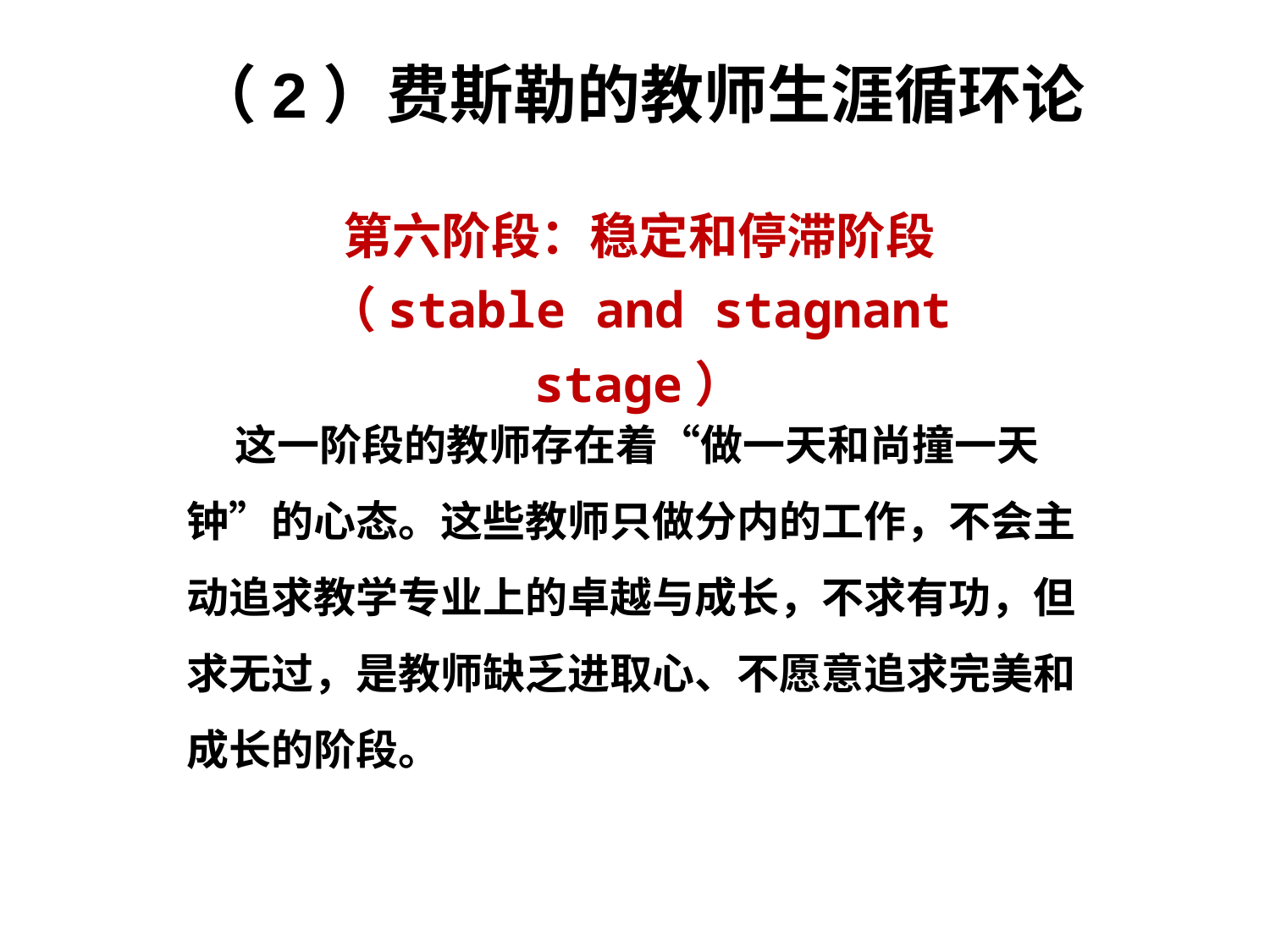

（2）费斯勒的教师生涯循环论
第六阶段：稳定和停滞阶段
（stable and stagnant stage）
    这一阶段的教师存在着“做一天和尚撞一天钟”的心态。这些教师只做分内的工作，不会主动追求教学专业上的卓越与成长，不求有功，但求无过，是教师缺乏进取心、不愿意追求完美和成长的阶段。